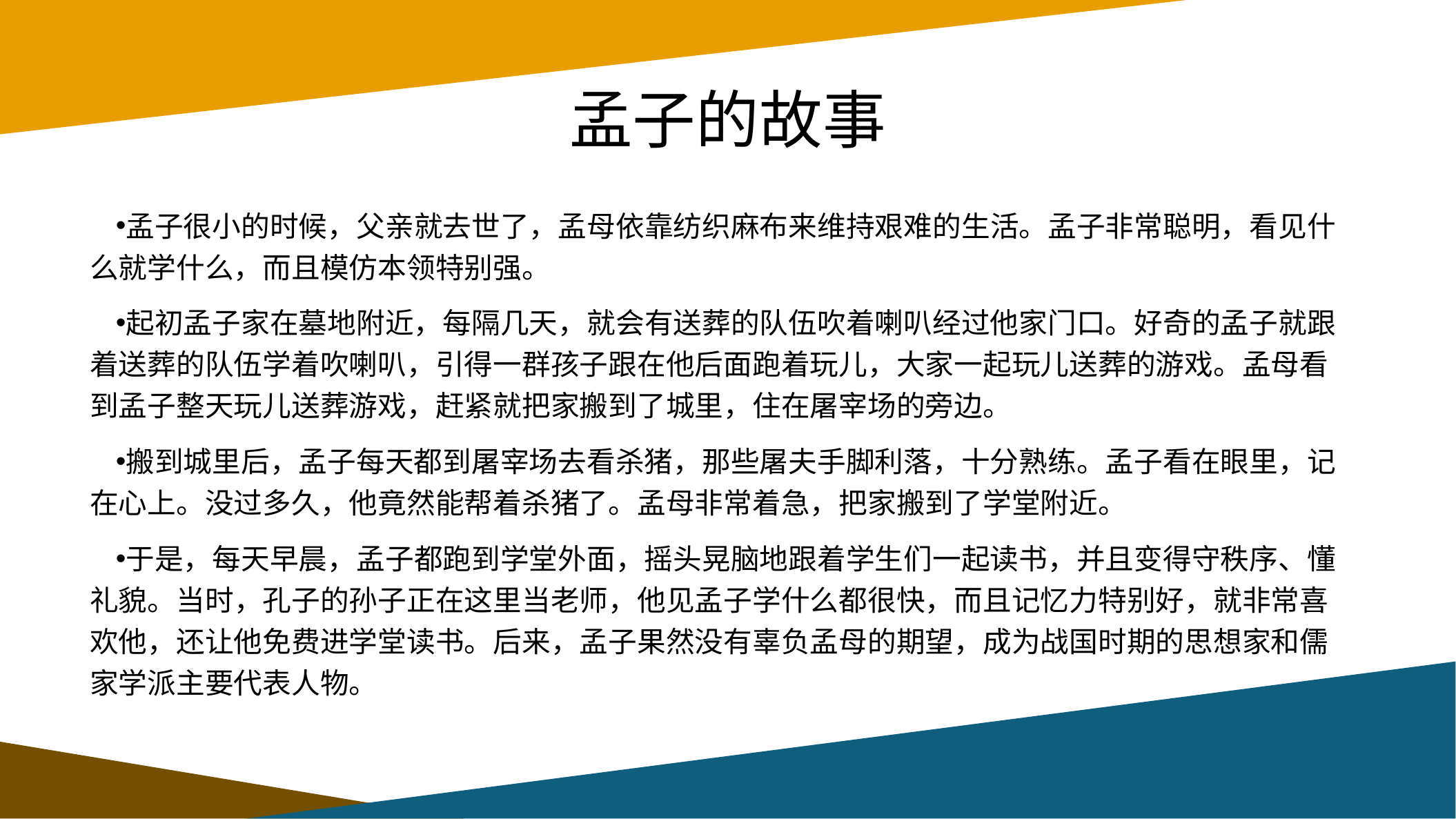

# 孟子的故事
孟子很小的时候，父亲就去世了，孟母依靠纺织麻布来维持艰难的生活。孟子非常聪明，看见什么就学什么，而且模仿本领特别强。
起初孟子家在墓地附近，每隔几天，就会有送葬的队伍吹着喇叭经过他家门口。好奇的孟子就跟着送葬的队伍学着吹喇叭，引得一群孩子跟在他后面跑着玩儿，大家一起玩儿送葬的游戏。孟母看到孟子整天玩儿送葬游戏，赶紧就把家搬到了城里，住在屠宰场的旁边。
搬到城里后，孟子每天都到屠宰场去看杀猪，那些屠夫手脚利落，十分熟练。孟子看在眼里，记在心上。没过多久，他竟然能帮着杀猪了。孟母非常着急，把家搬到了学堂附近。
于是，每天早晨，孟子都跑到学堂外面，摇头晃脑地跟着学生们一起读书，并且变得守秩序、懂礼貌。当时，孔子的孙子正在这里当老师，他见孟子学什么都很快，而且记忆力特别好，就非常喜欢他，还让他免费进学堂读书。后来，孟子果然没有辜负孟母的期望，成为战国时期的思想家和儒家学派主要代表人物。